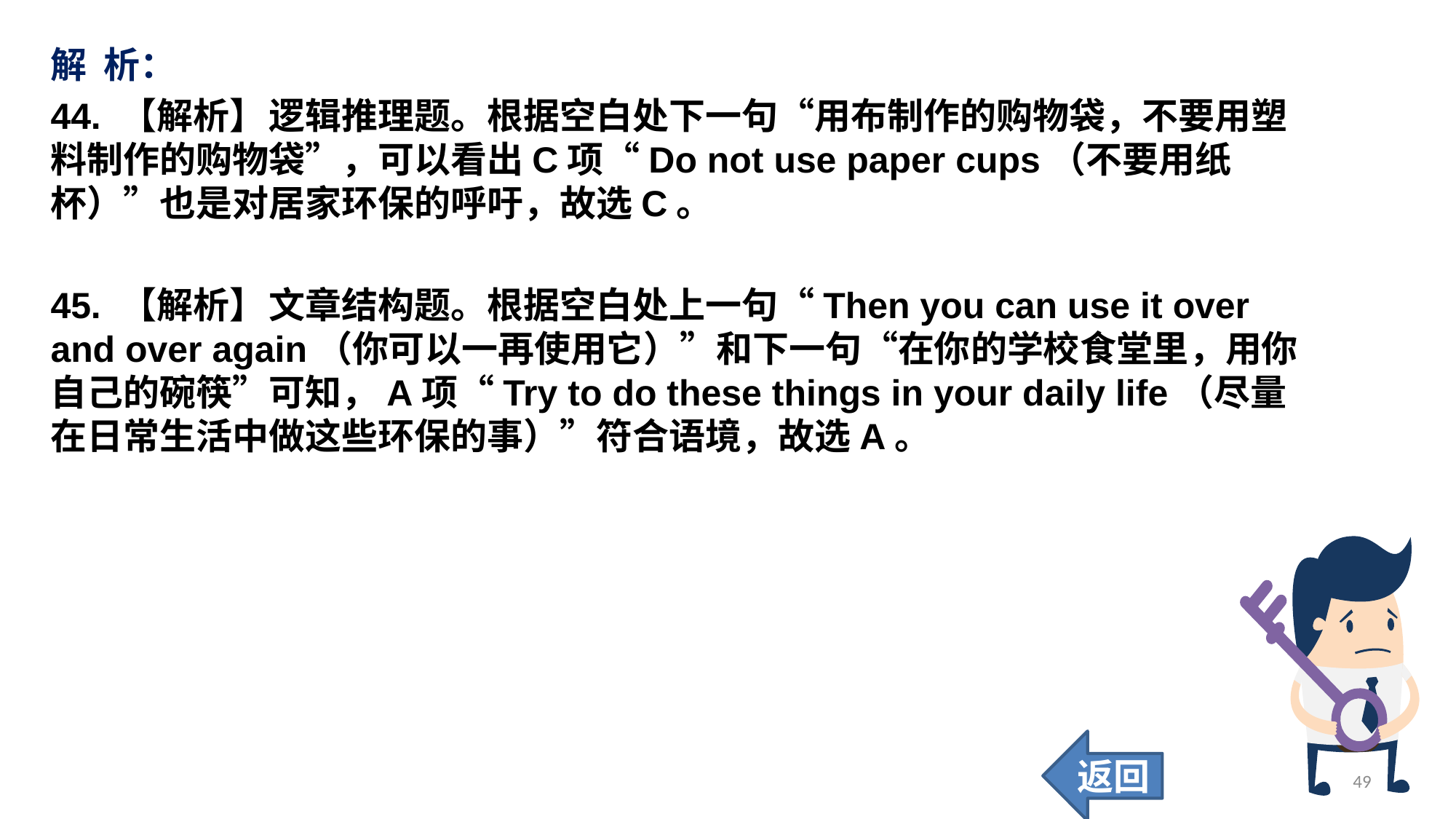

解  析：
44. 【解析】	逻辑推理题。根据空白处下一句“用布制作的购物袋，不要用塑料制作的购物袋”，可以看出C项“Do not use paper cups（不要用纸杯）”也是对居家环保的呼吁，故选C。

45. 【解析】	文章结构题。根据空白处上一句“Then you can use it over and over again（你可以一再使用它）”和下一句“在你的学校食堂里，用你自己的碗筷”可知，A项“Try to do these things in your daily life（尽量在日常生活中做这些环保的事）”符合语境，故选A。

返回
49